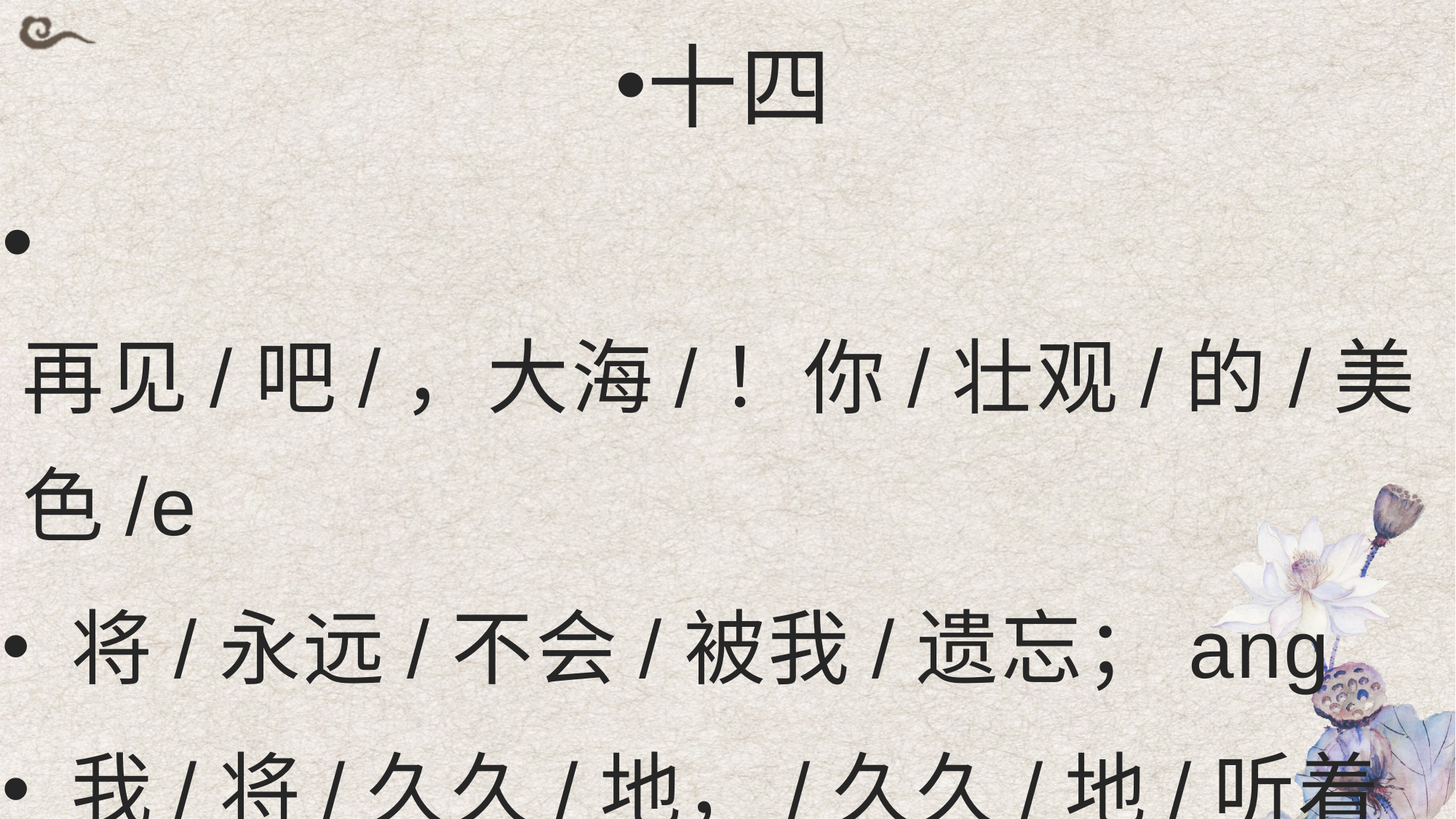

十四
 再见/吧/，大海/！你/壮观/的/美色/e
 将/永远/不会/被我/遗忘；ang
 我/将/久久/地，/久久/地/听着e
 你/在/黄昏/时分/的/轰响。ang
#